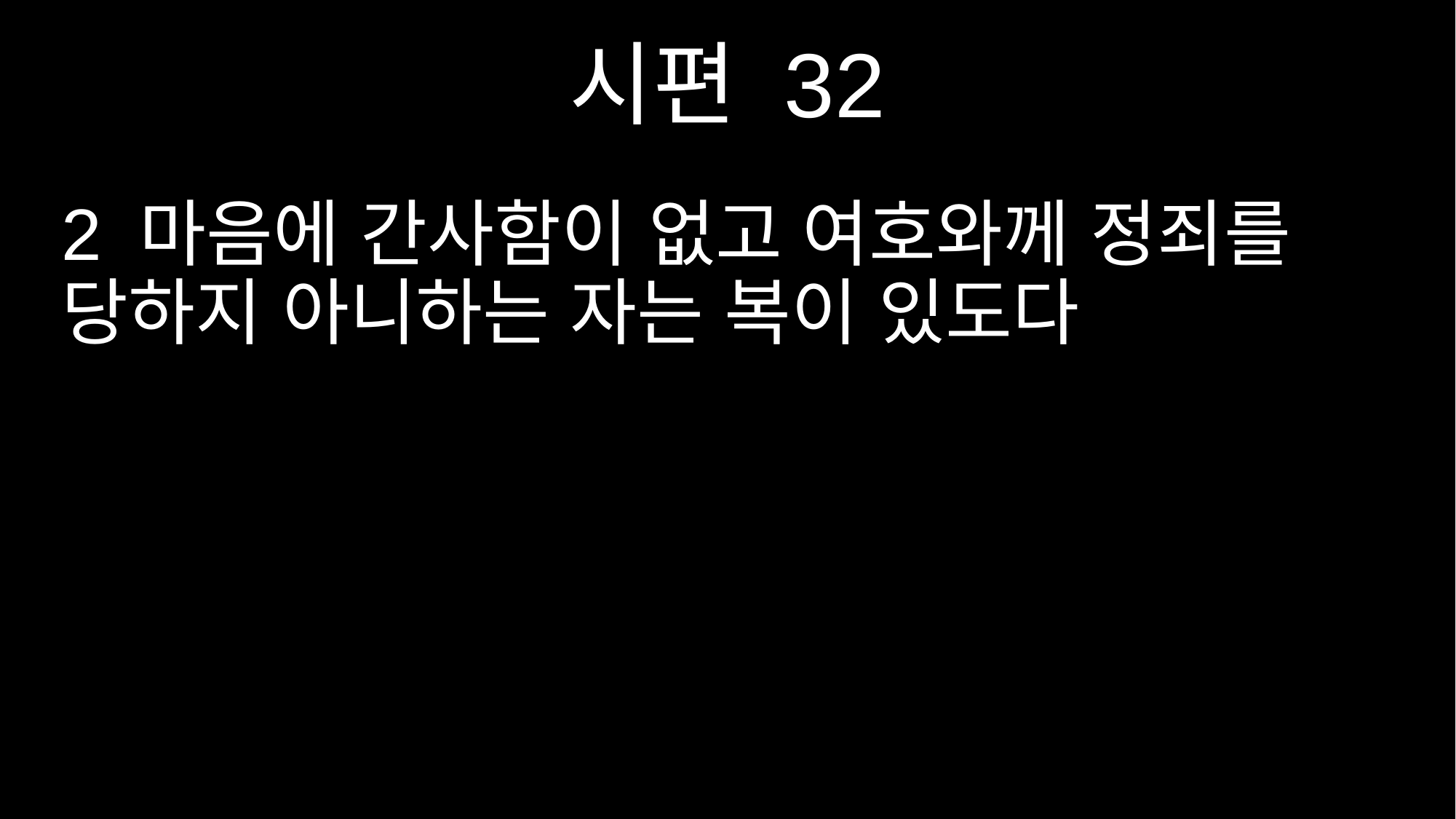

시편 32
2 마음에 간사함이 없고 여호와께 정죄를 당하지 아니하는 자는 복이 있도다